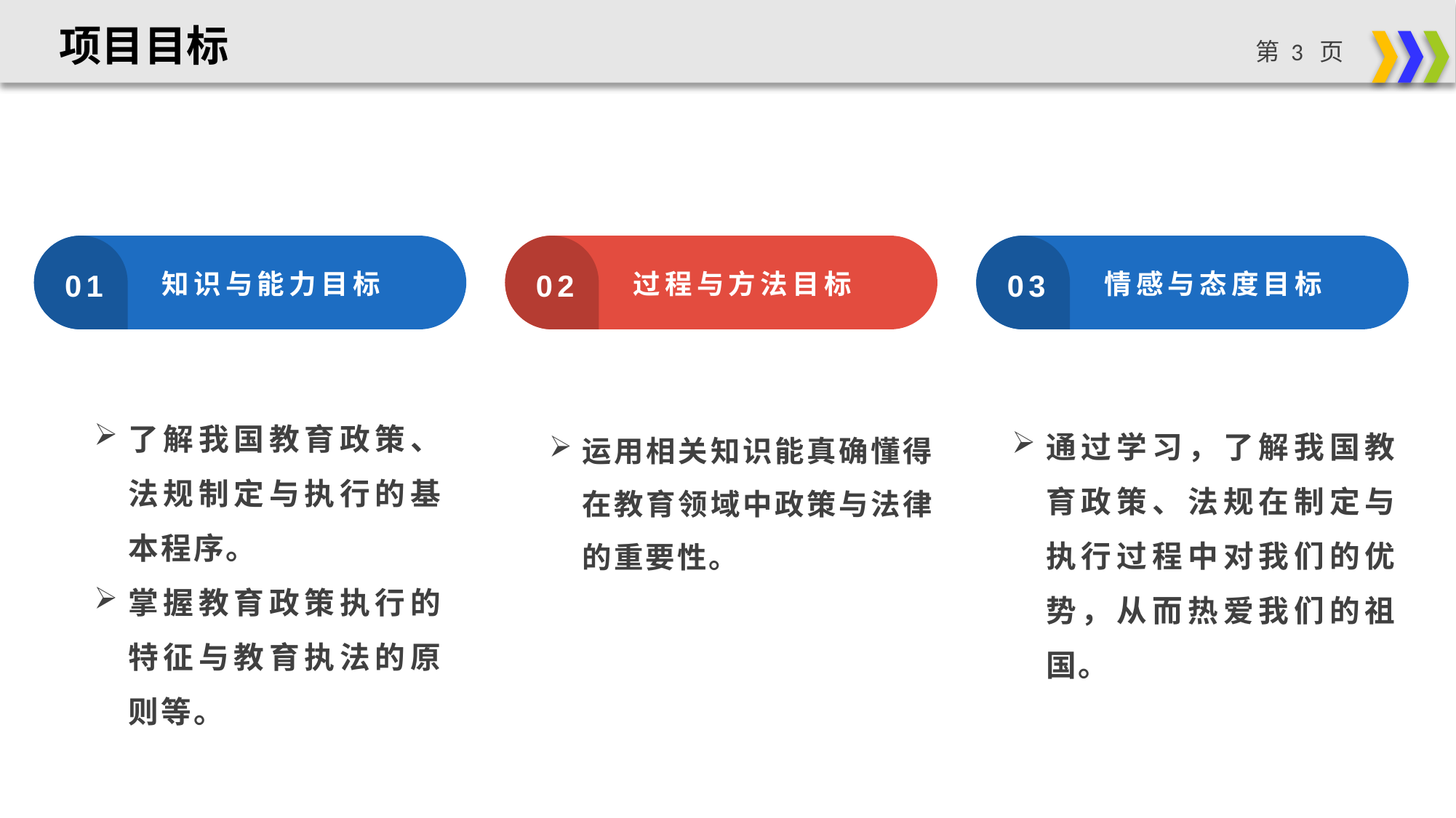

项目目标
知识与能力目标
过程与方法目标
情感与态度目标

01
02
03
了解我国教育政策、法规制定与执行的基本程序。
掌握教育政策执行的特征与教育执法的原则等。
运用相关知识能真确懂得在教育领域中政策与法律的重要性。
通过学习，了解我国教育政策、法规在制定与执行过程中对我们的优势，从而热爱我们的祖国。